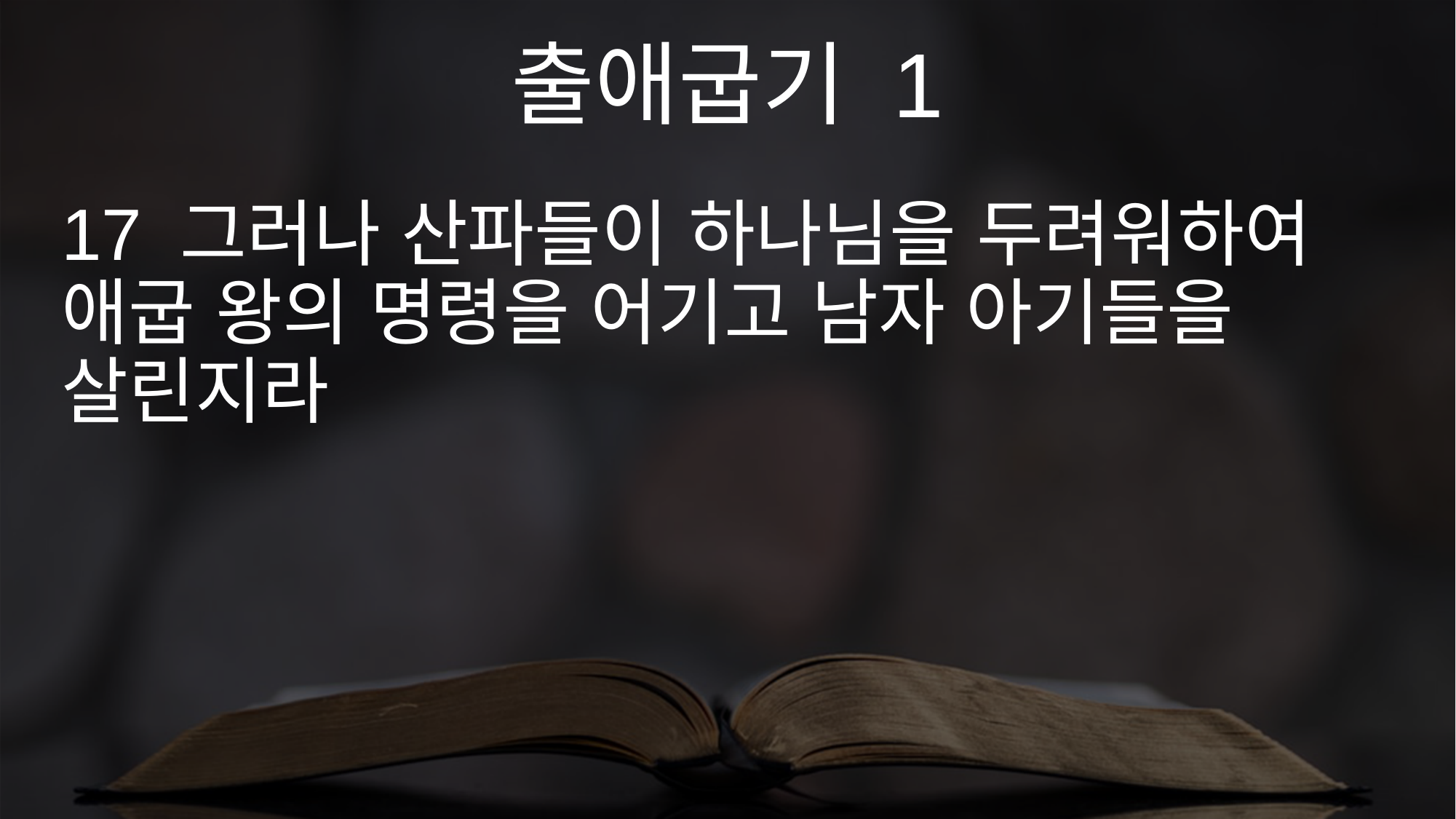

출애굽기 1
17 그러나 산파들이 하나님을 두려워하여 애굽 왕의 명령을 어기고 남자 아기들을 살린지라